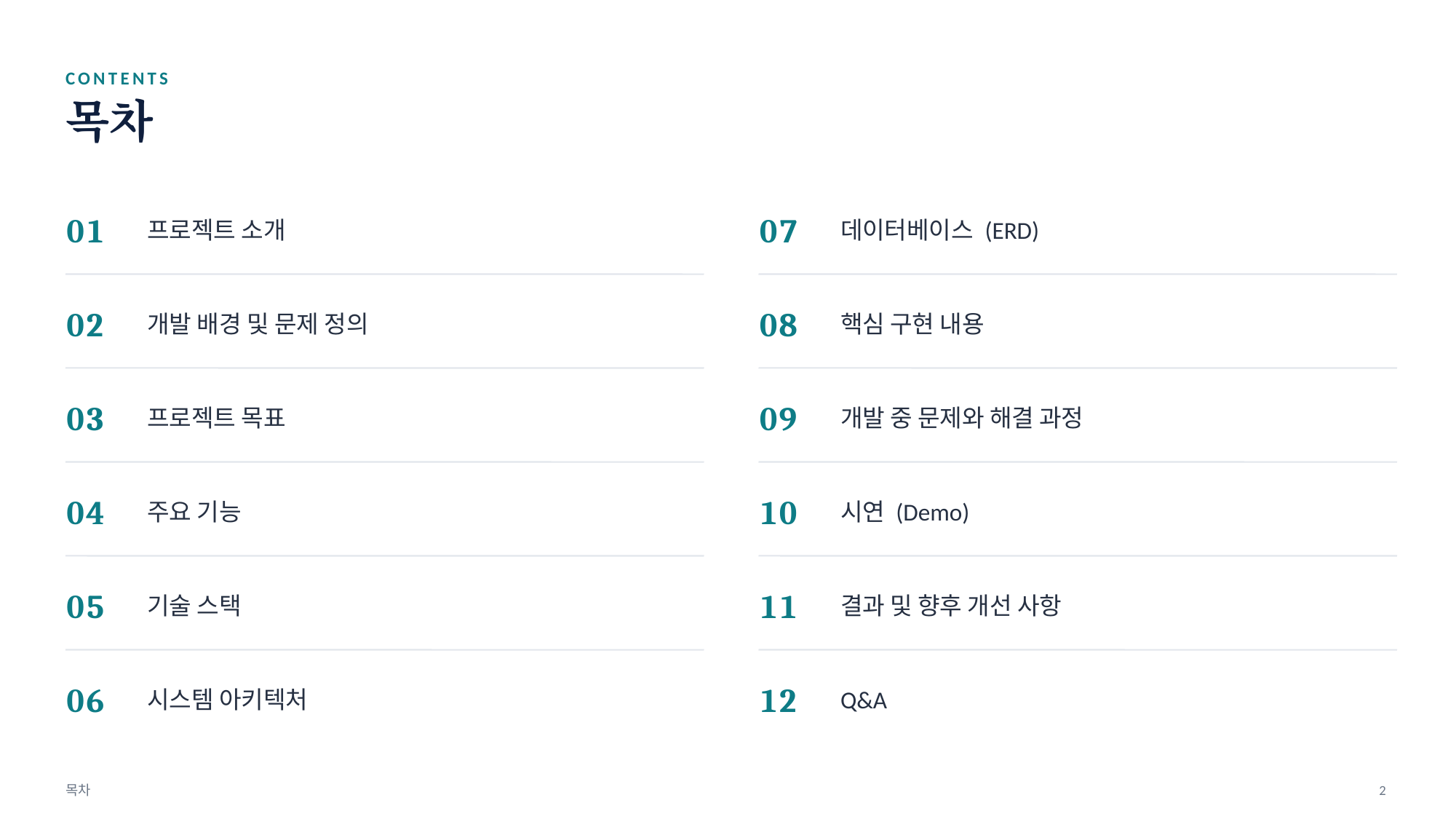

CONTENTS
목차
01
프로젝트 소개
07
데이터베이스 (ERD)

02
개발 배경 및 문제 정의
08
핵심 구현 내용

03
프로젝트 목표
09
개발 중 문제와 해결 과정

04
주요 기능
10
시연 (Demo)

05
기술 스택
11
결과 및 향후 개선 사항

06
시스템 아키텍처
12
Q&A
목차
2